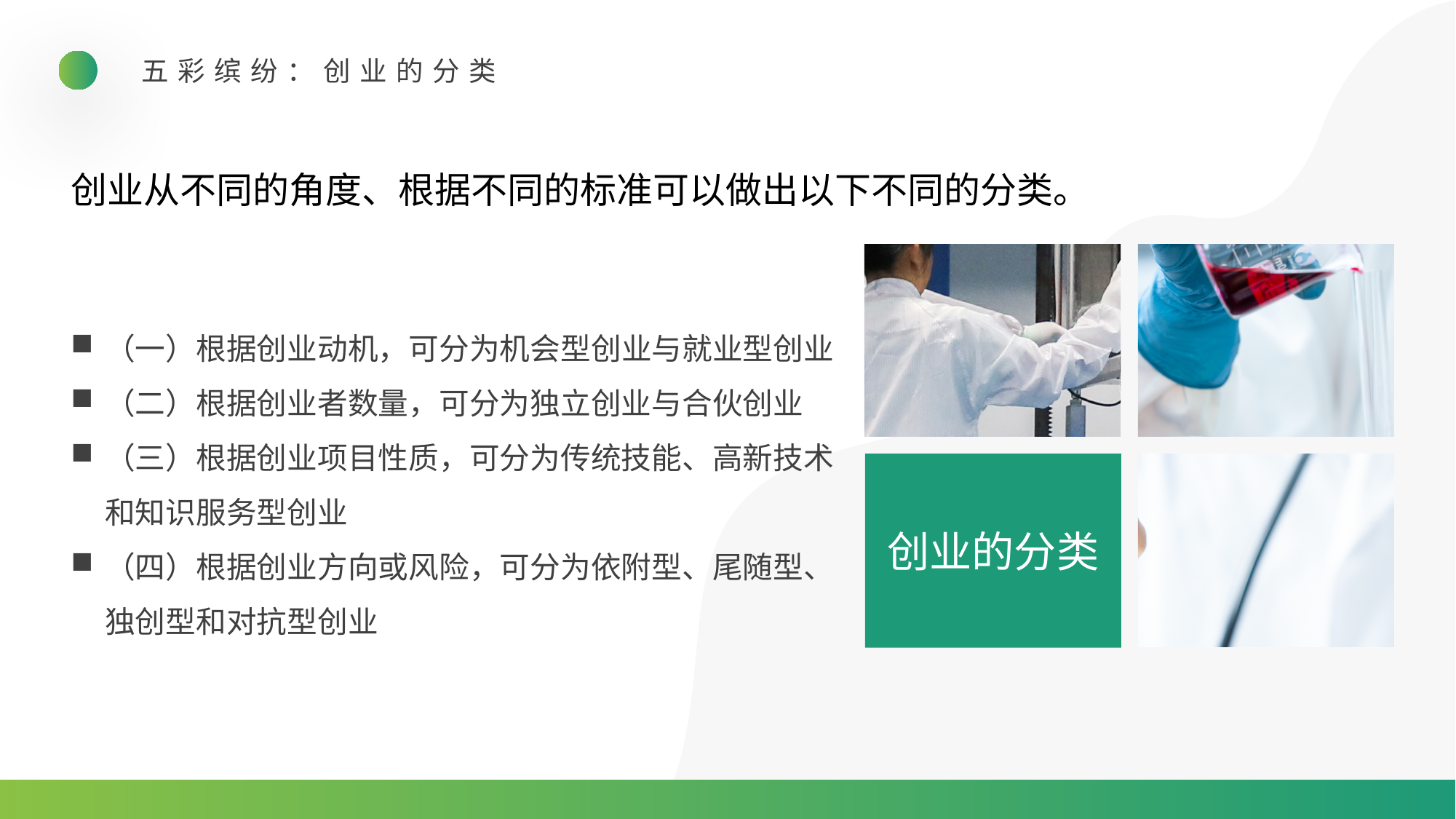

五彩缤纷：创业的分类
创业从不同的角度、根据不同的标准可以做出以下不同的分类。

（一）根据创业动机，可分为机会型创业与就业型创业
（二）根据创业者数量，可分为独立创业与合伙创业
（三）根据创业项目性质，可分为传统技能、高新技术和知识服务型创业
（四）根据创业方向或风险，可分为依附型、尾随型、独创型和对抗型创业
创业的分类